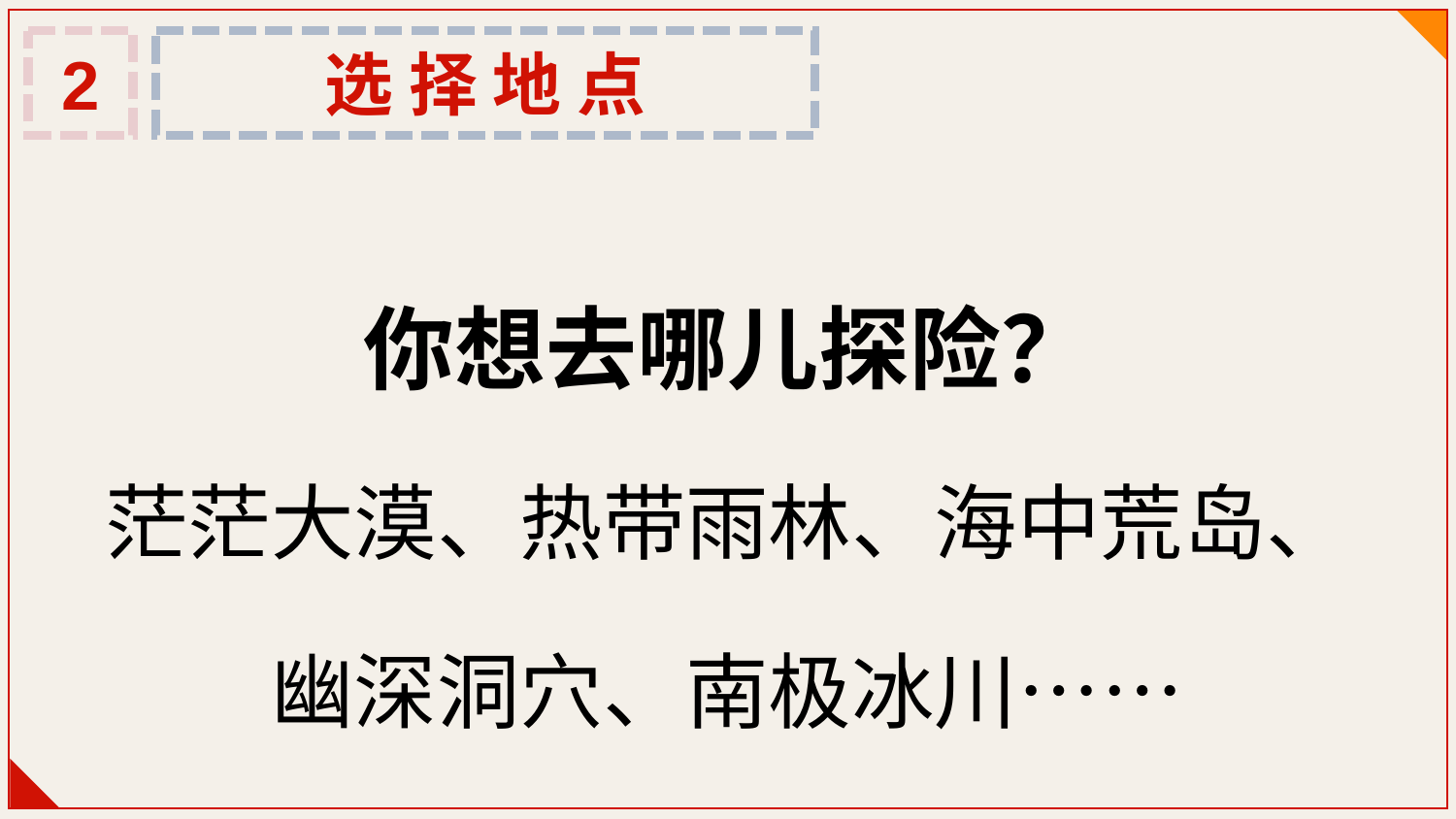

2
选 择 地 点
你想去哪儿探险？
茫茫大漠、热带雨林、海中荒岛、幽深洞穴、南极冰川……